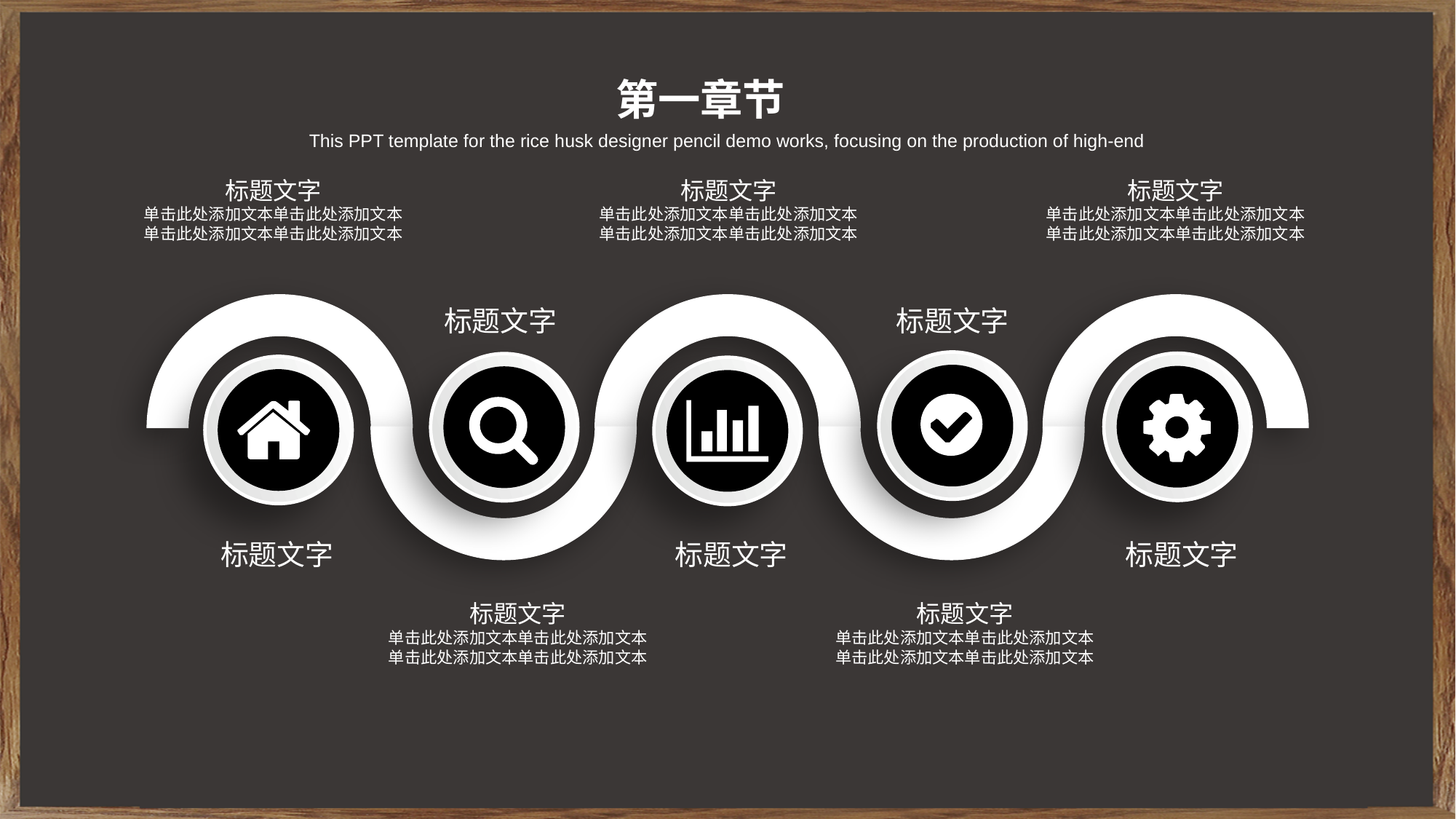

第一章节
This PPT template for the rice husk designer pencil demo works, focusing on the production of high-end
标题文字
单击此处添加文本单击此处添加文本
单击此处添加文本单击此处添加文本
标题文字
单击此处添加文本单击此处添加文本
单击此处添加文本单击此处添加文本
标题文字
单击此处添加文本单击此处添加文本
单击此处添加文本单击此处添加文本

标题文字
标题文字

标题文字
标题文字
标题文字
标题文字
单击此处添加文本单击此处添加文本
单击此处添加文本单击此处添加文本
标题文字
单击此处添加文本单击此处添加文本
单击此处添加文本单击此处添加文本